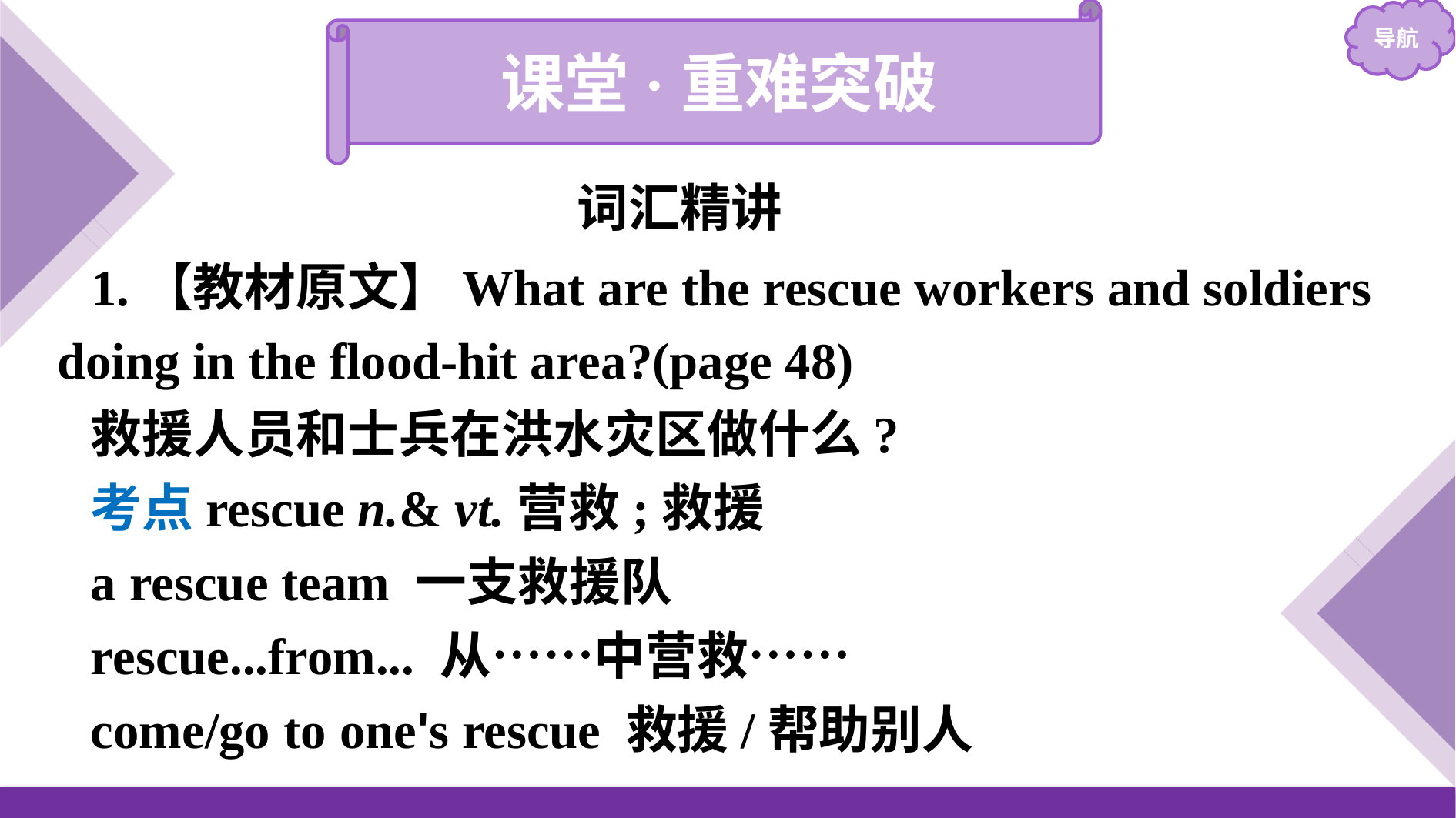

课堂·重难突破
词汇精讲
1.【教材原文】What are the rescue workers and soldiers doing in the flood-hit area?(page 48)
救援人员和士兵在洪水灾区做什么?
考点rescue n.& vt.营救;救援
a rescue team 一支救援队
rescue...from... 从……中营救……
come/go to one's rescue 救援/帮助别人